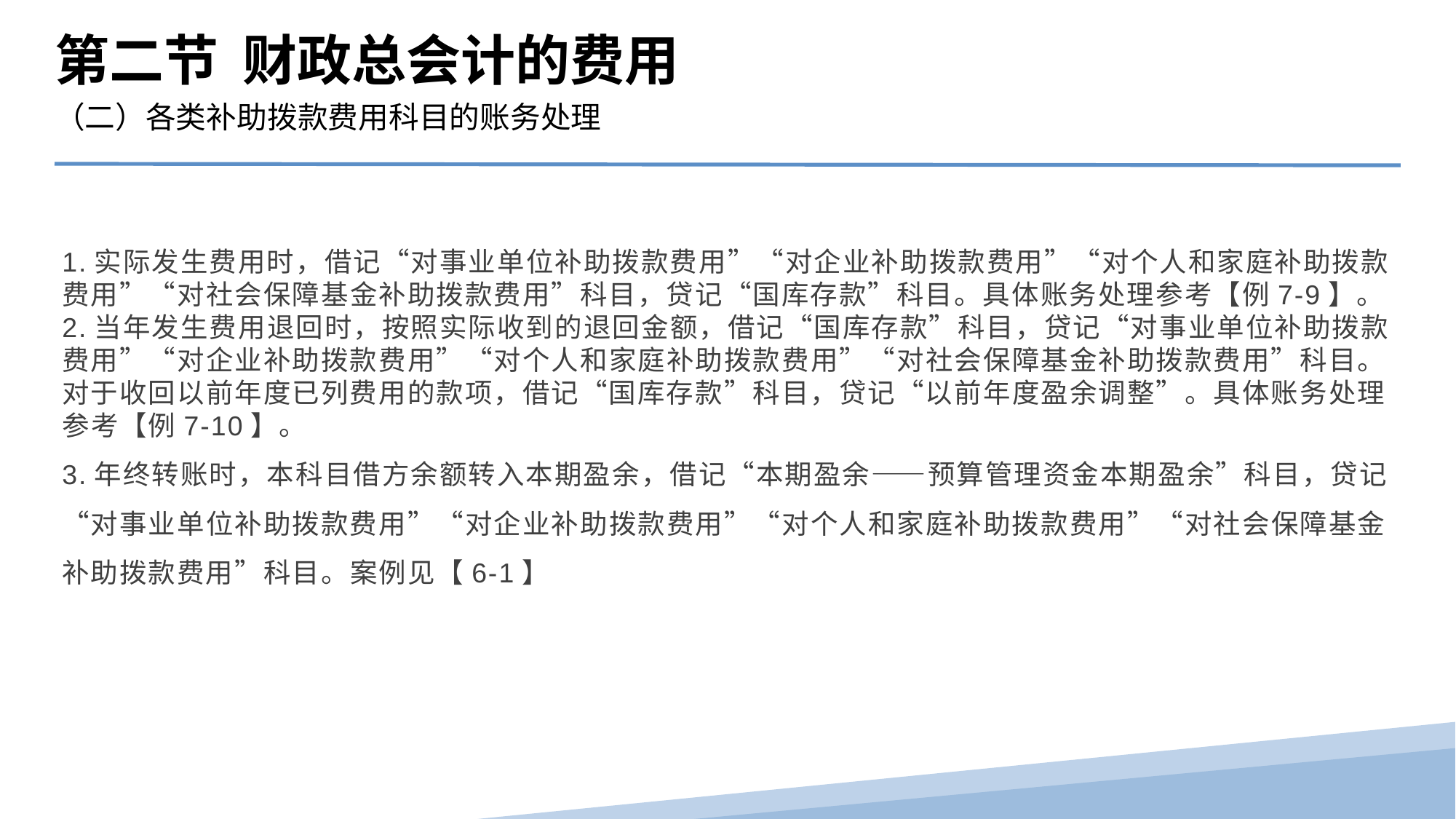

第二节  财政总会计的费用
（二）各类补助拨款费用科目的账务处理
1.实际发生费用时，借记“对事业单位补助拨款费用”“对企业补助拨款费用”“对个人和家庭补助拨款费用”“对社会保障基金补助拨款费用”科目，贷记“国库存款”科目。具体账务处理参考【例7-9】。
2.当年发生费用退回时，按照实际收到的退回金额，借记“国库存款”科目，贷记“对事业单位补助拨款费用”“对企业补助拨款费用”“对个人和家庭补助拨款费用”“对社会保障基金补助拨款费用”科目。对于收回以前年度已列费用的款项，借记“国库存款”科目，贷记“以前年度盈余调整”。具体账务处理参考【例7-10】。
3.年终转账时，本科目借方余额转入本期盈余，借记“本期盈余——预算管理资金本期盈余”科目，贷记“对事业单位补助拨款费用”“对企业补助拨款费用”“对个人和家庭补助拨款费用”“对社会保障基金补助拨款费用”科目。案例见【6-1】